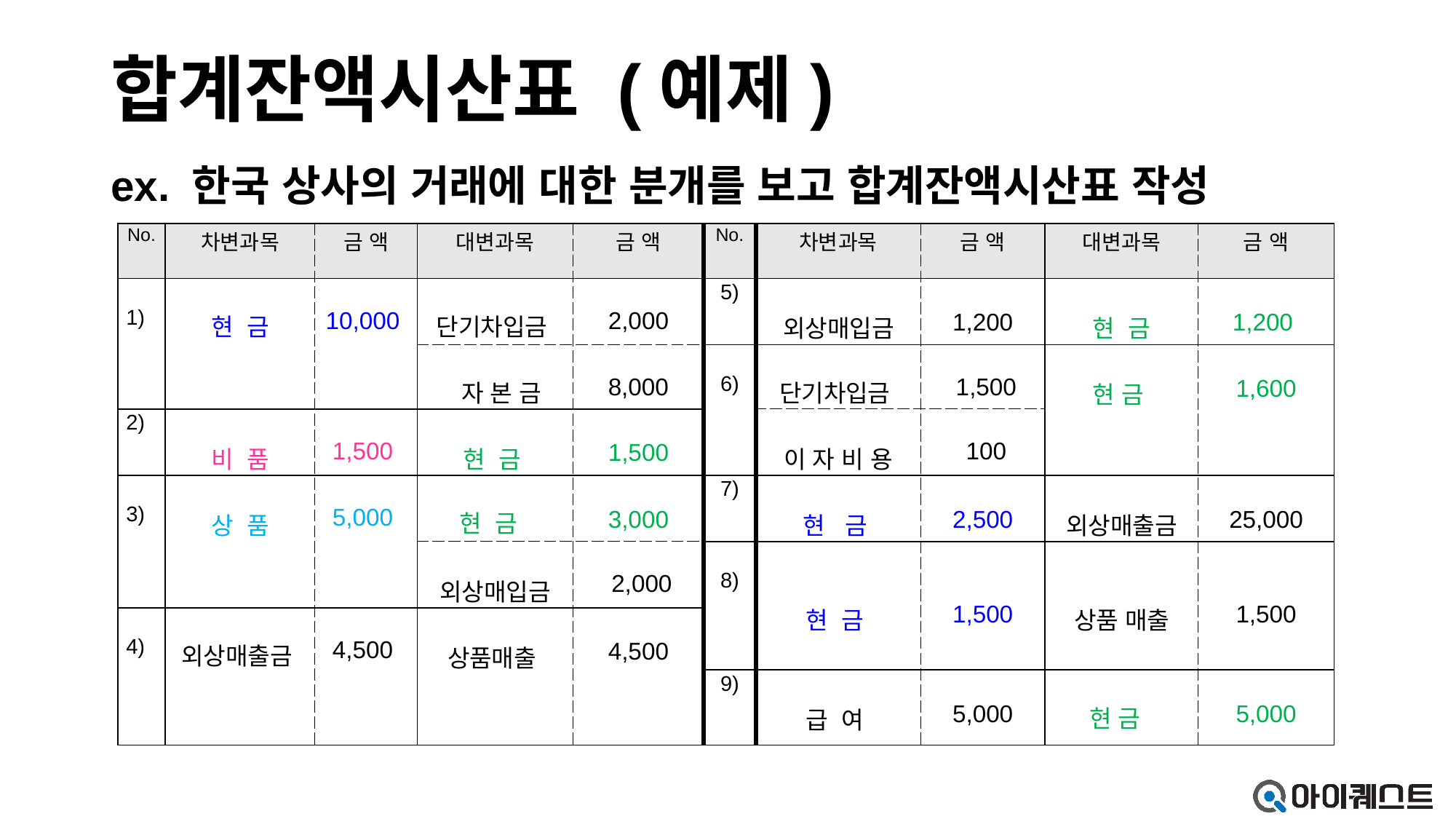

# 합계잔액시산표 (예제)
ex. 한국 상사의 거래에 대한 분개를 보고 합계잔액시산표 작성

| No. | 차변과목 | 금 액 | 대변과목 | 금 액 | No. | 차변과목 | 금 액 | 대변과목 | 금 액 |
| --- | --- | --- | --- | --- | --- | --- | --- | --- | --- |
| 1) | 현 금 | 10,000 | 단기차입금 | 2,000 | 5) | 외상매입금 | 1,200 | 현 금 | 1,200 |
|  |  |  | 자 본 금 | 8,000 | 6) | 단기차입금 | 1,500 | 현 금 | 1,600 |
| 2) | 비 품 | 1,500 | 현 금 | 1,500 |  | 이 자 비 용 | 100 |  |  |
| 3) | 상 품 | 5,000 | 현 금 | 3,000 | 7) | 현 금 | 2,500 | 외상매출금 | 25,000 |
|  |  |  | 외상매입금 | 2,000 | 8) | 현 금 | 1,500 | 상품 매출 | 1,500 |
| 4) | 외상매출금 | 4,500 | 상품매출 | 4,500 |  |  |  |  |  |
|  |  |  |  |  | 9) | 급 여 | 5,000 | 현 금 | 5,000 |